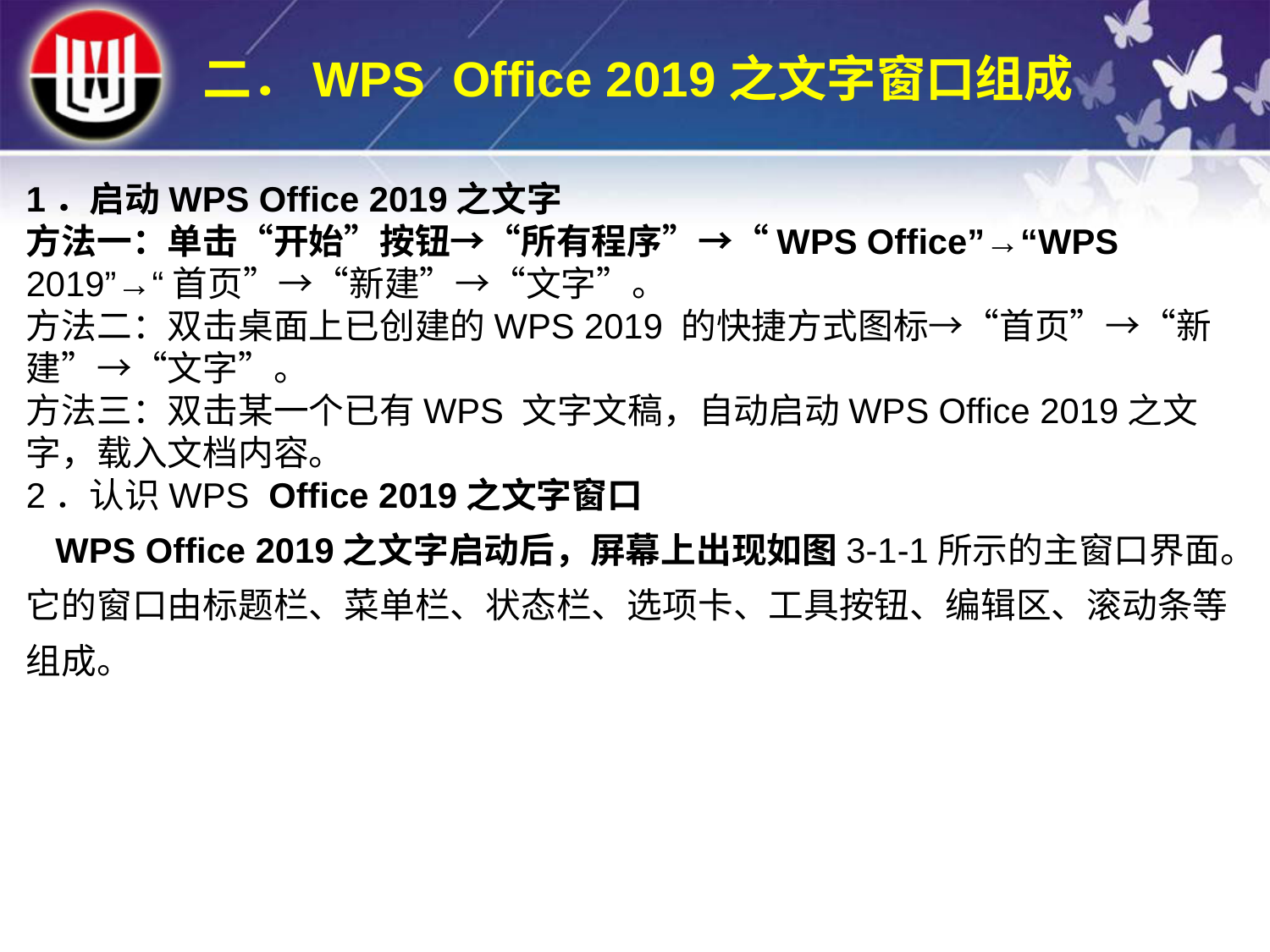

二．WPS  Office 2019之文字窗口组成
1．启动WPS Office 2019之文字方法一：单击“开始”按钮→“所有程序”→“WPS Office”→“WPS 2019”→“首页”→“新建”→“文字”。方法二：双击桌面上已创建的WPS 2019 的快捷方式图标→“首页”→“新建”→“文字”。方法三：双击某一个已有WPS 文字文稿，自动启动WPS Office 2019之文字，载入文档内容。2．认识WPS  Office 2019之文字窗口   WPS Office 2019之文字启动后，屏幕上出现如图3-1-1所示的主窗口界面。它的窗口由标题栏、菜单栏、状态栏、选项卡、工具按钮、编辑区、滚动条等组成。